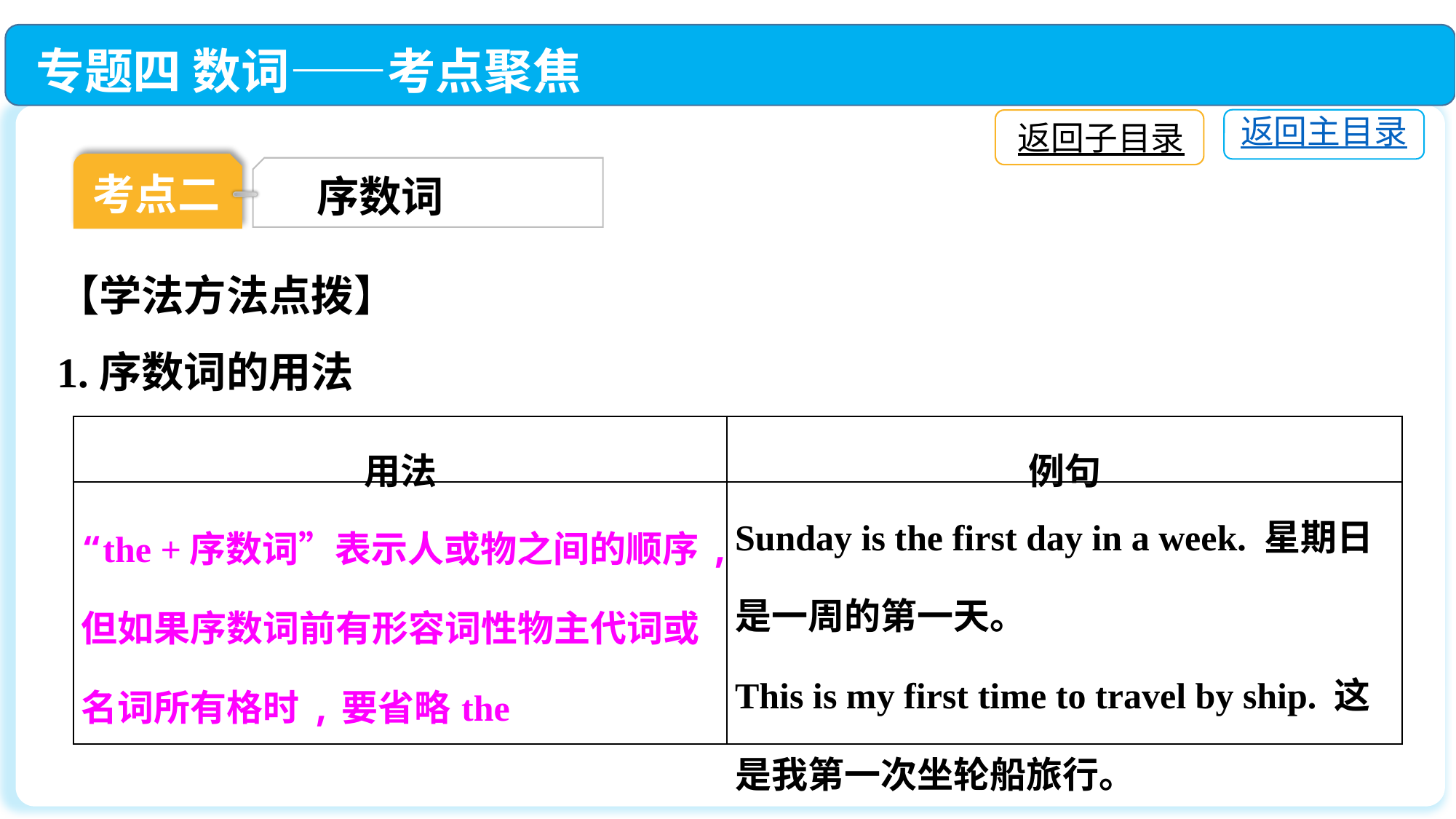

专题四 数词——考点聚焦

返回主目录

返回子目录
考点二
序数词

【学法方法点拨】
1.序数词的用法

| 用法 | 例句 |
| --- | --- |
| “the +序数词”表示人或物之间的顺序,但如果序数词前有形容词性物主代词或名词所有格时,要省略the | Sunday is the first day in a week. 星期日是一周的第一天。 This is my first time to travel by ship. 这是我第一次坐轮船旅行。 |